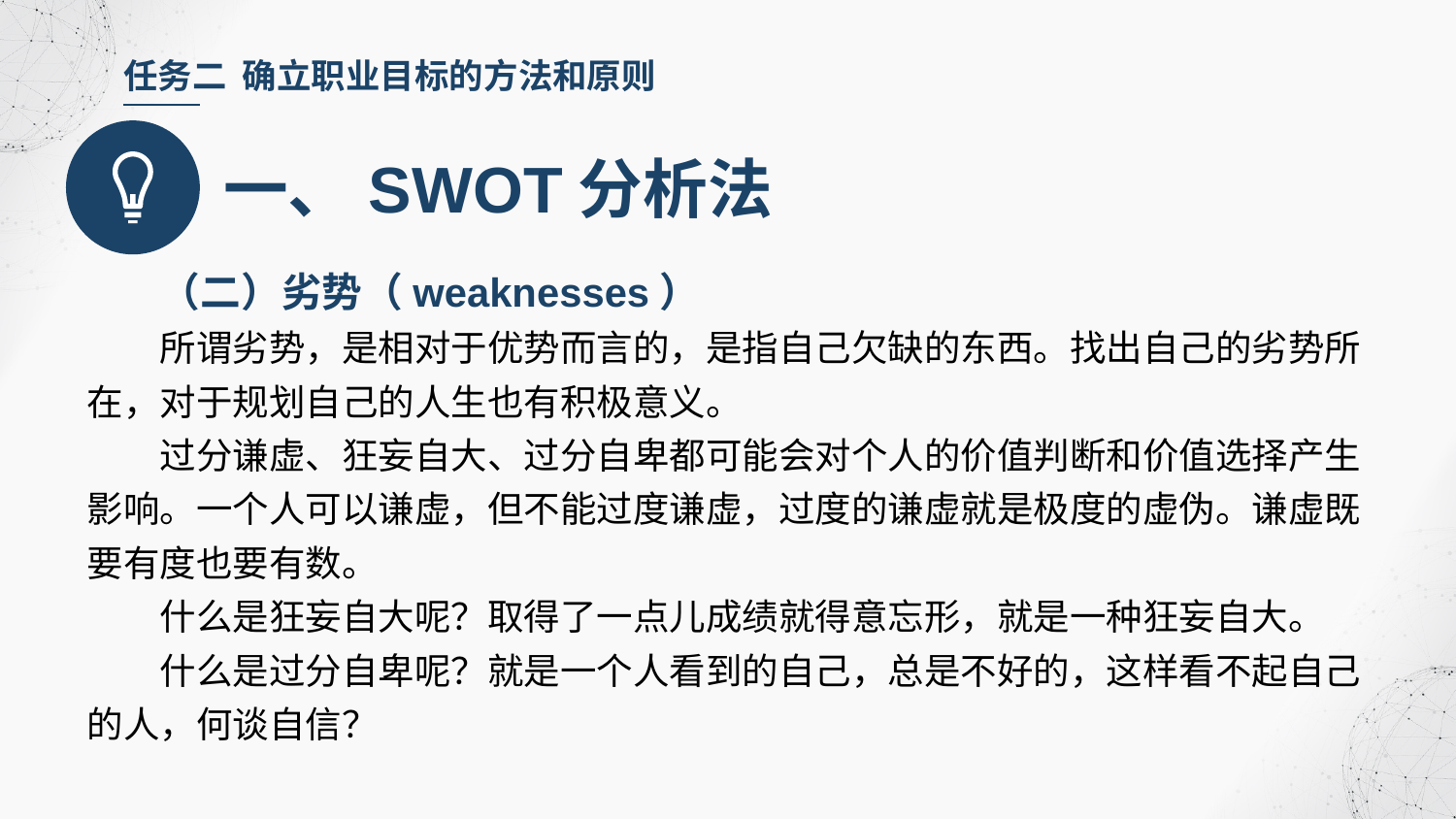

任务二  确立职业目标的方法和原则

一、SWOT分析法
（二）劣势（weaknesses）
所谓劣势，是相对于优势而言的，是指自己欠缺的东西。找出自己的劣势所在，对于规划自己的人生也有积极意义。
过分谦虚、狂妄自大、过分自卑都可能会对个人的价值判断和价值选择产生影响。一个人可以谦虚，但不能过度谦虚，过度的谦虚就是极度的虚伪。谦虚既要有度也要有数。
什么是狂妄自大呢？取得了一点儿成绩就得意忘形，就是一种狂妄自大。
什么是过分自卑呢？就是一个人看到的自己，总是不好的，这样看不起自己的人，何谈自信？